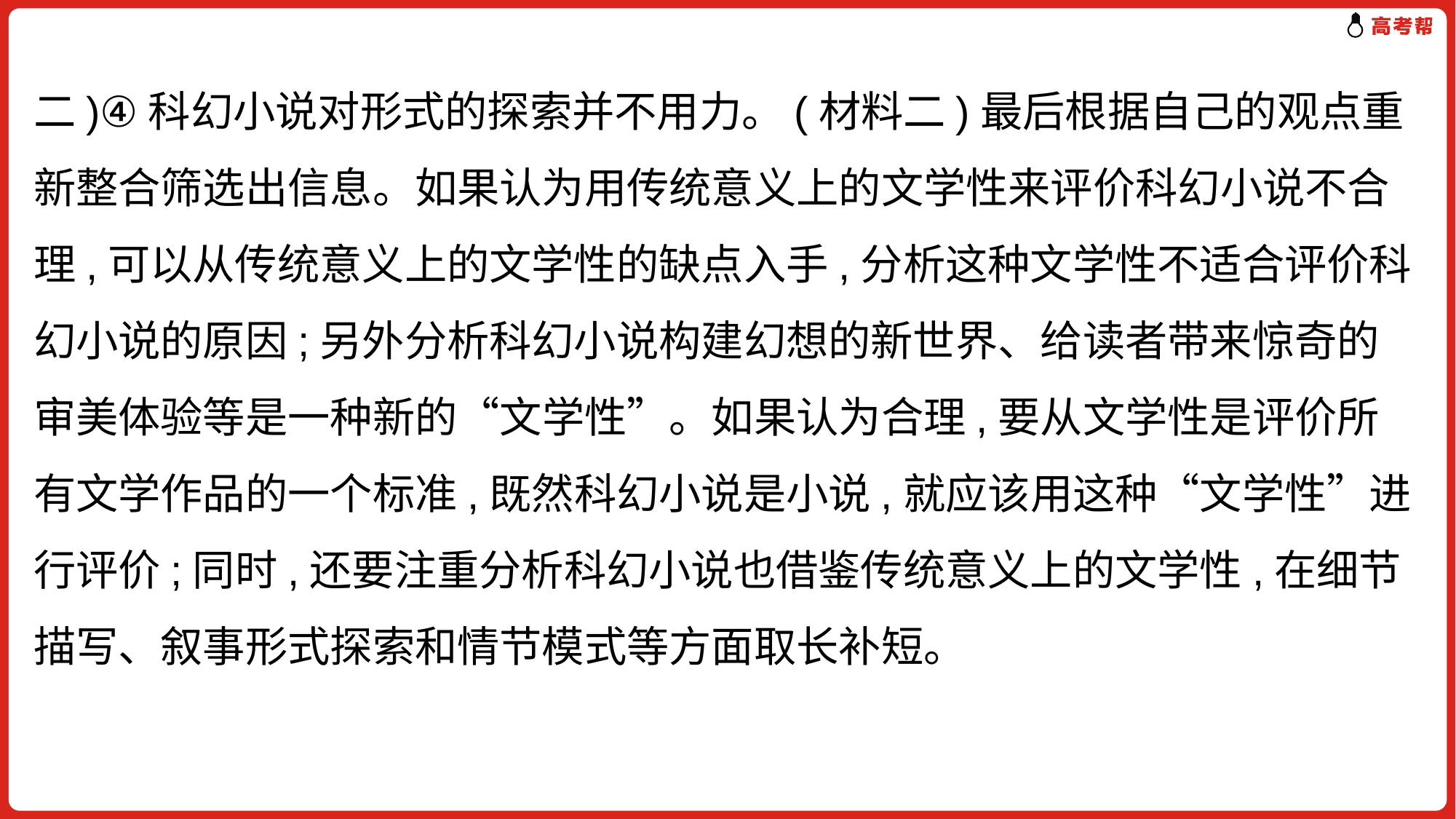

二)④科幻小说对形式的探索并不用力。(材料二)最后根据自己的观点重新整合筛选出信息。如果认为用传统意义上的文学性来评价科幻小说不合理,可以从传统意义上的文学性的缺点入手,分析这种文学性不适合评价科幻小说的原因;另外分析科幻小说构建幻想的新世界、给读者带来惊奇的审美体验等是一种新的“文学性”。如果认为合理,要从文学性是评价所有文学作品的一个标准,既然科幻小说是小说,就应该用这种“文学性”进行评价;同时,还要注重分析科幻小说也借鉴传统意义上的文学性,在细节描写、叙事形式探索和情节模式等方面取长补短。